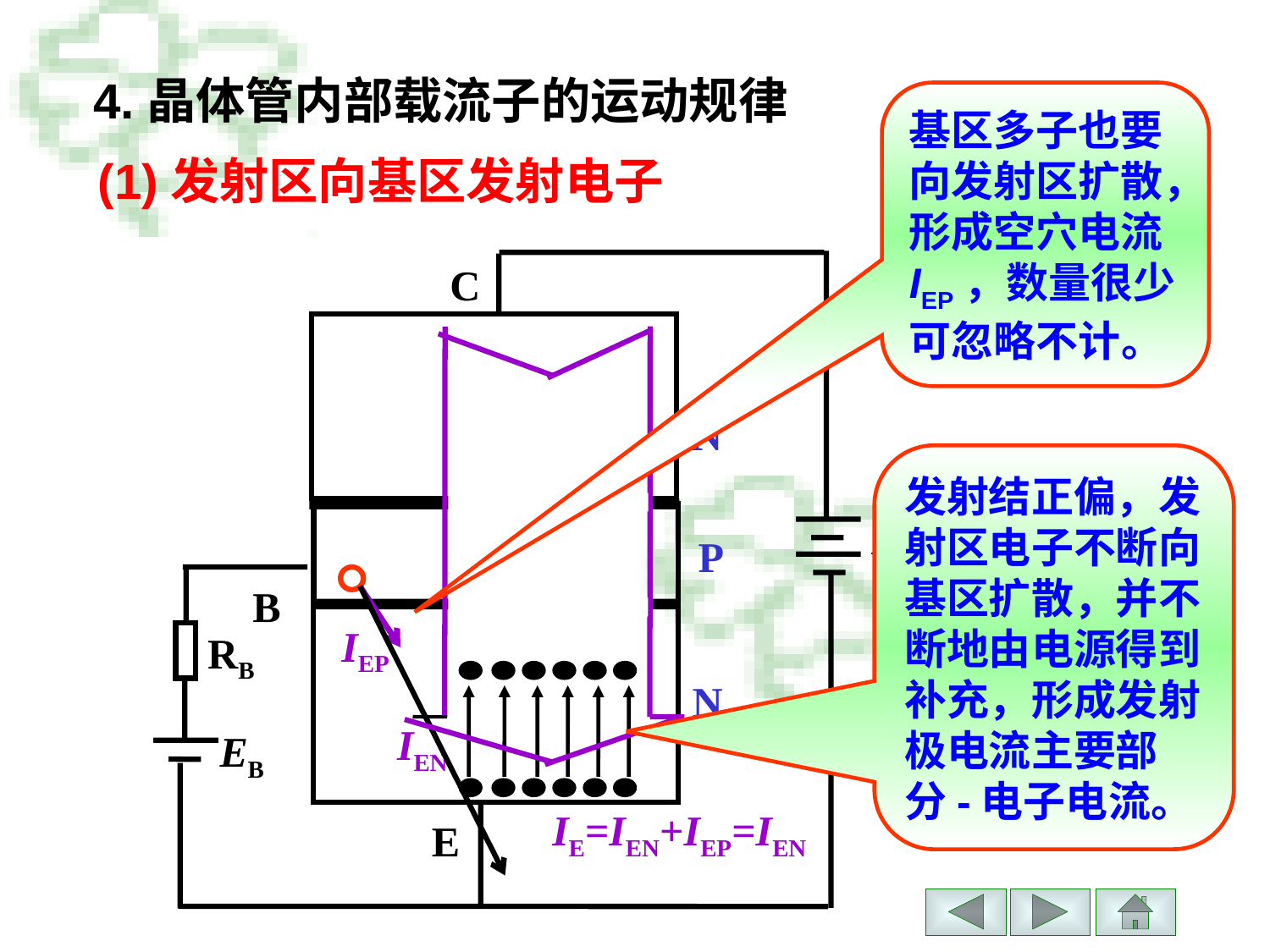

4.晶体管内部载流子的运动规律
基区多子也要向发射区扩散，形成空穴电流IEP，数量很少可忽略不计。
(1)发射区向基区发射电子

C

N
发射结正偏，发射区电子不断向基区扩散，并不断地由电源得到补充，形成发射极电流主要部分-电子电流。

EC

P

B

IEP

RB

N

IEN
EB

IE=IEN+IEP=IEN

E